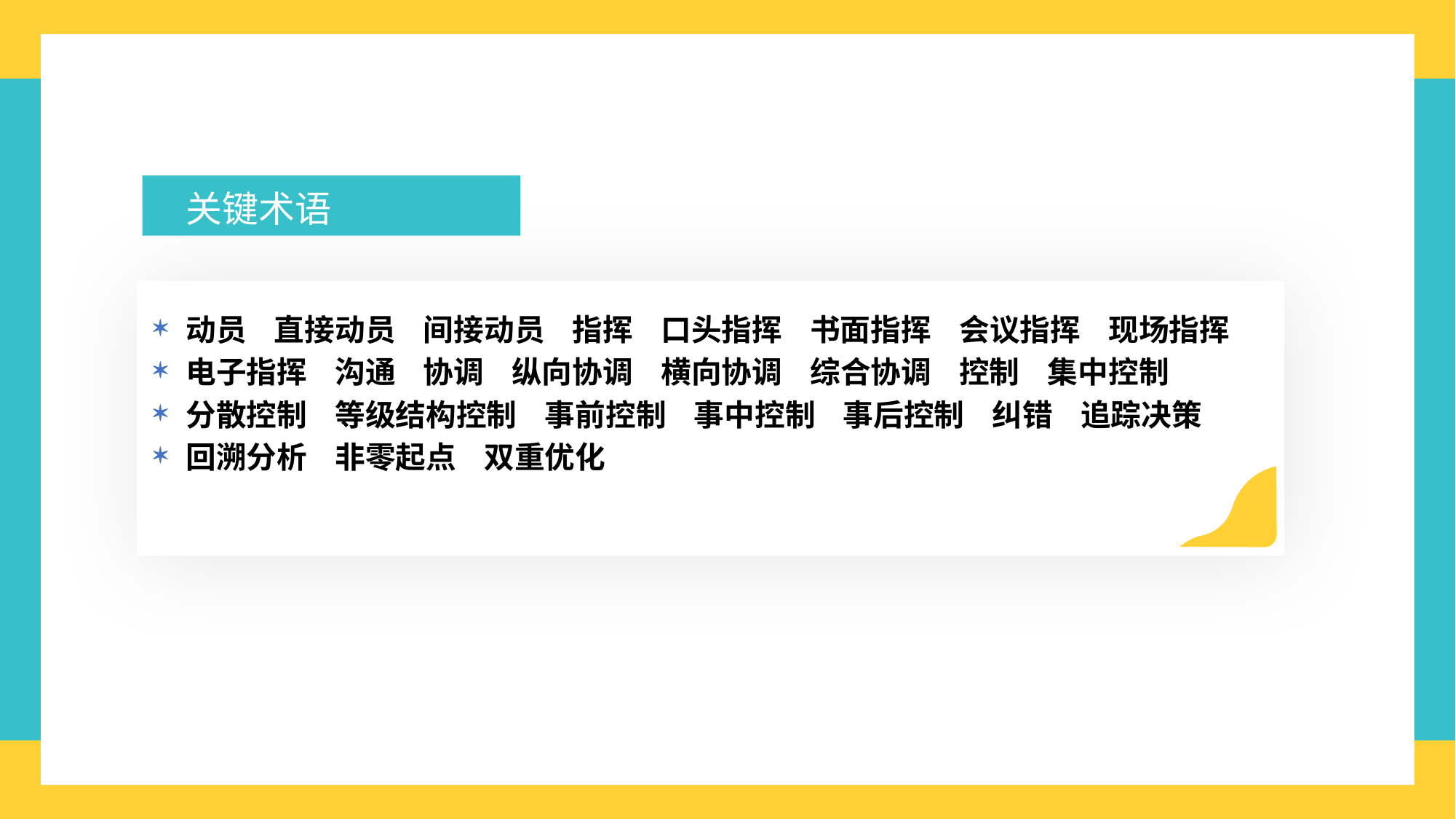

关键术语

动员    直接动员    间接动员    指挥    口头指挥    书面指挥    会议指挥    现场指挥
电子指挥    沟通    协调    纵向协调    横向协调    综合协调    控制    集中控制
分散控制    等级结构控制    事前控制    事中控制    事后控制    纠错    追踪决策
回溯分析    非零起点    双重优化